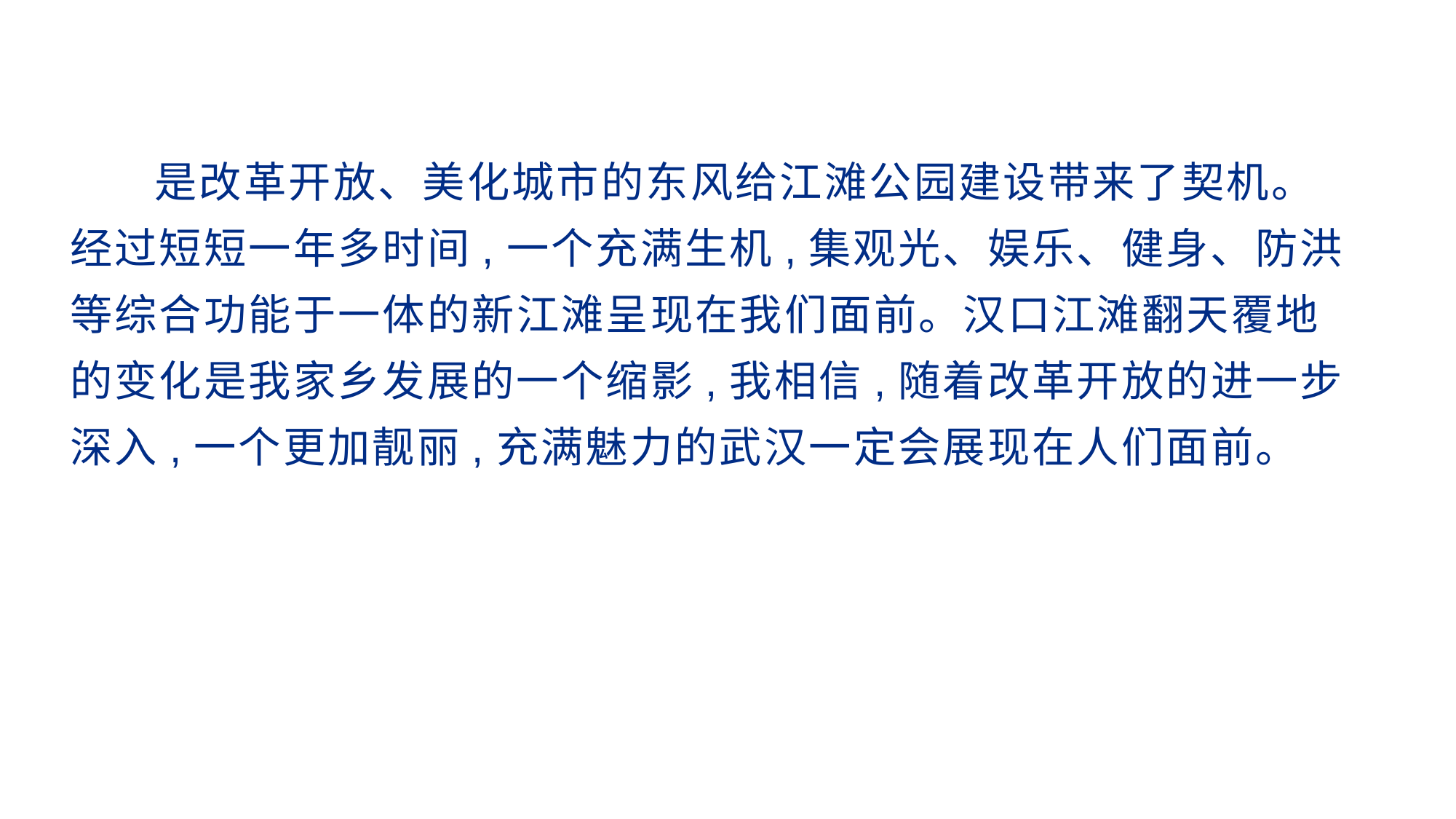

是改革开放、美化城市的东风给江滩公园建设带来了契机。经过短短一年多时间,一个充满生机,集观光、娱乐、健身、防洪等综合功能于一体的新江滩呈现在我们面前。汉口江滩翻天覆地的变化是我家乡发展的一个缩影,我相信,随着改革开放的进一步深入,一个更加靓丽,充满魅力的武汉一定会展现在人们面前。